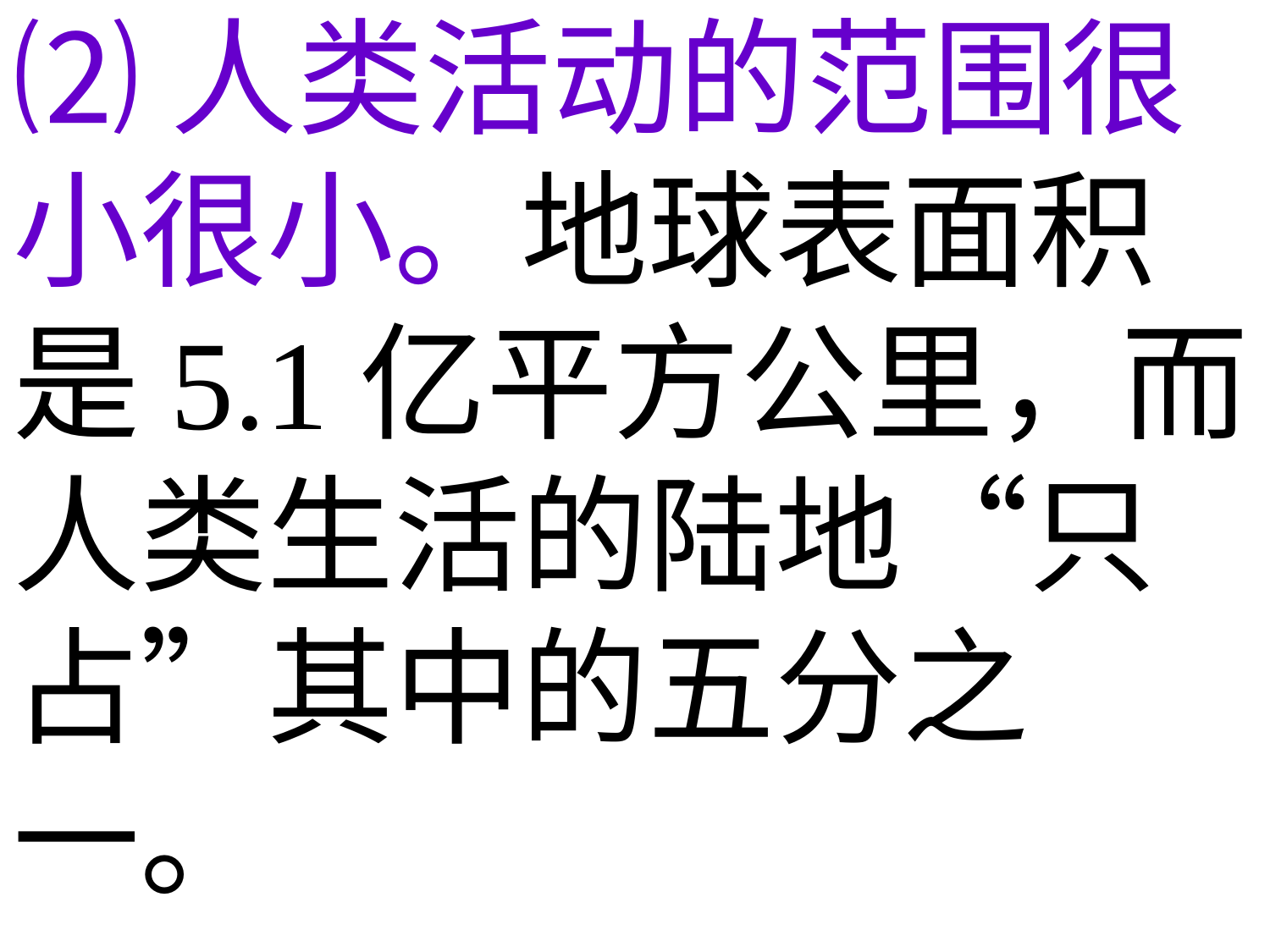

⑵人类活动的范围很小很小。地球表面积是5.1亿平方公里，而人类生活的陆地“只占”其中的五分之一。